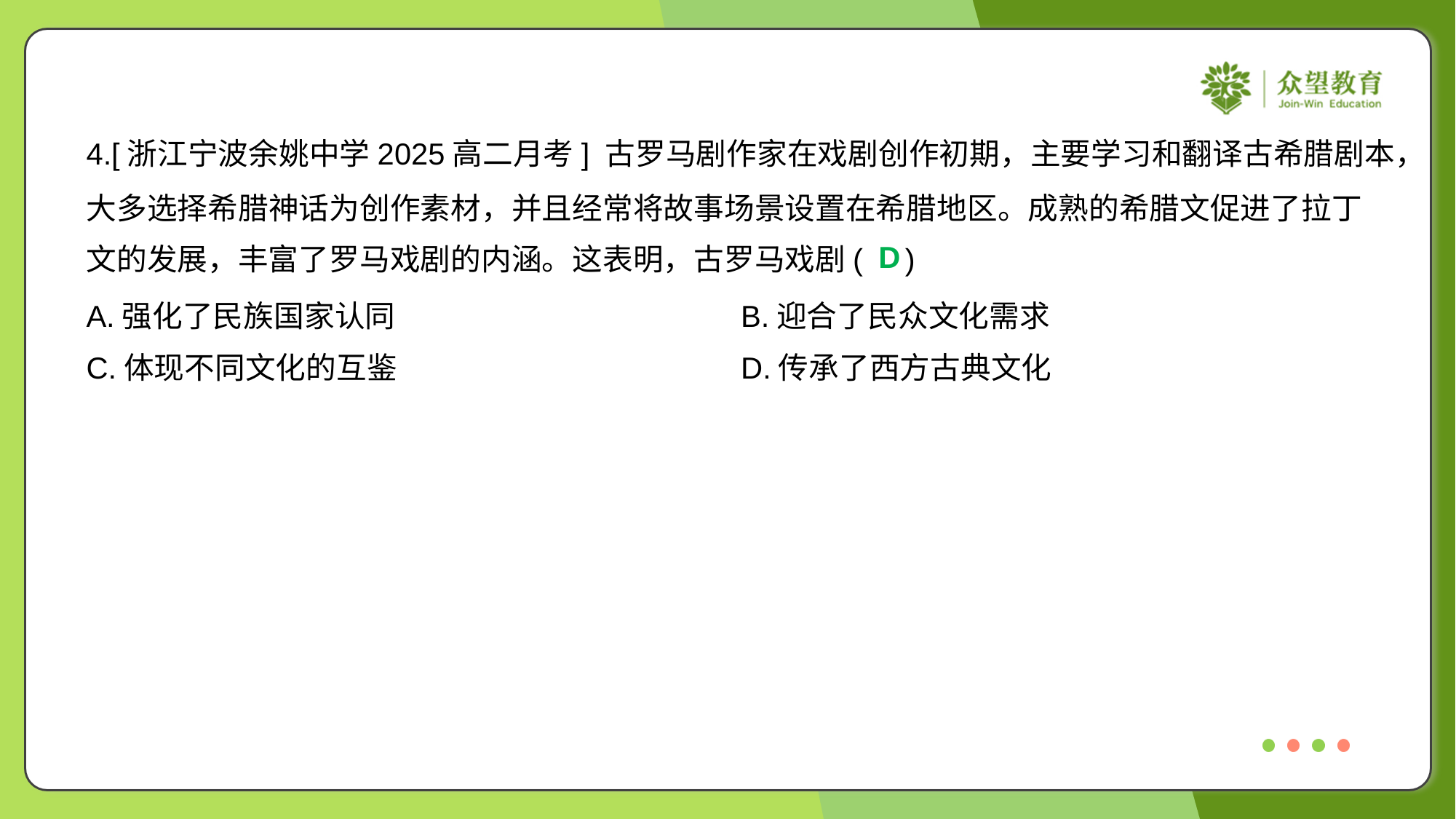

4.[浙江宁波余姚中学2025高二月考] 古罗马剧作家在戏剧创作初期，主要学习和翻译古希腊剧本，
大多选择希腊神话为创作素材，并且经常将故事场景设置在希腊地区。成熟的希腊文促进了拉丁
文的发展，丰富了罗马戏剧的内涵。这表明，古罗马戏剧(     )
D
A.强化了民族国家认同	B.迎合了民众文化需求
C.体现不同文化的互鉴	D.传承了西方古典文化